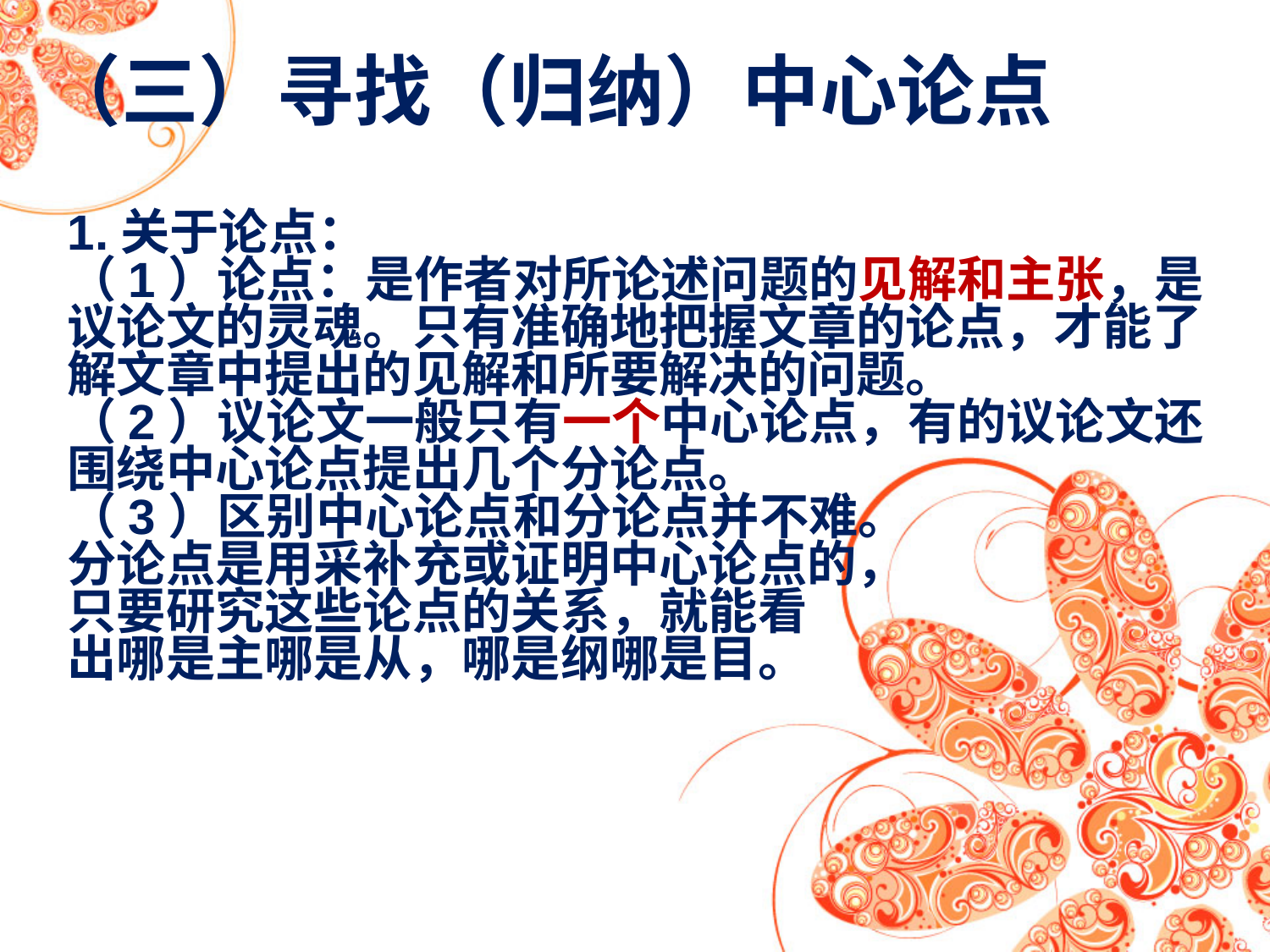

（三）寻找（归纳）中心论点
1.关于论点：
（1）论点：是作者对所论述问题的见解和主张，是议论文的灵魂。只有准确地把握文章的论点，才能了解文章中提出的见解和所要解决的问题。
（2）议论文一般只有一个中心论点，有的议论文还围绕中心论点提出几个分论点。
（3）区别中心论点和分论点并不难。
分论点是用采补充或证明中心论点的，
只要研究这些论点的关系，就能看
出哪是主哪是从，哪是纲哪是目。